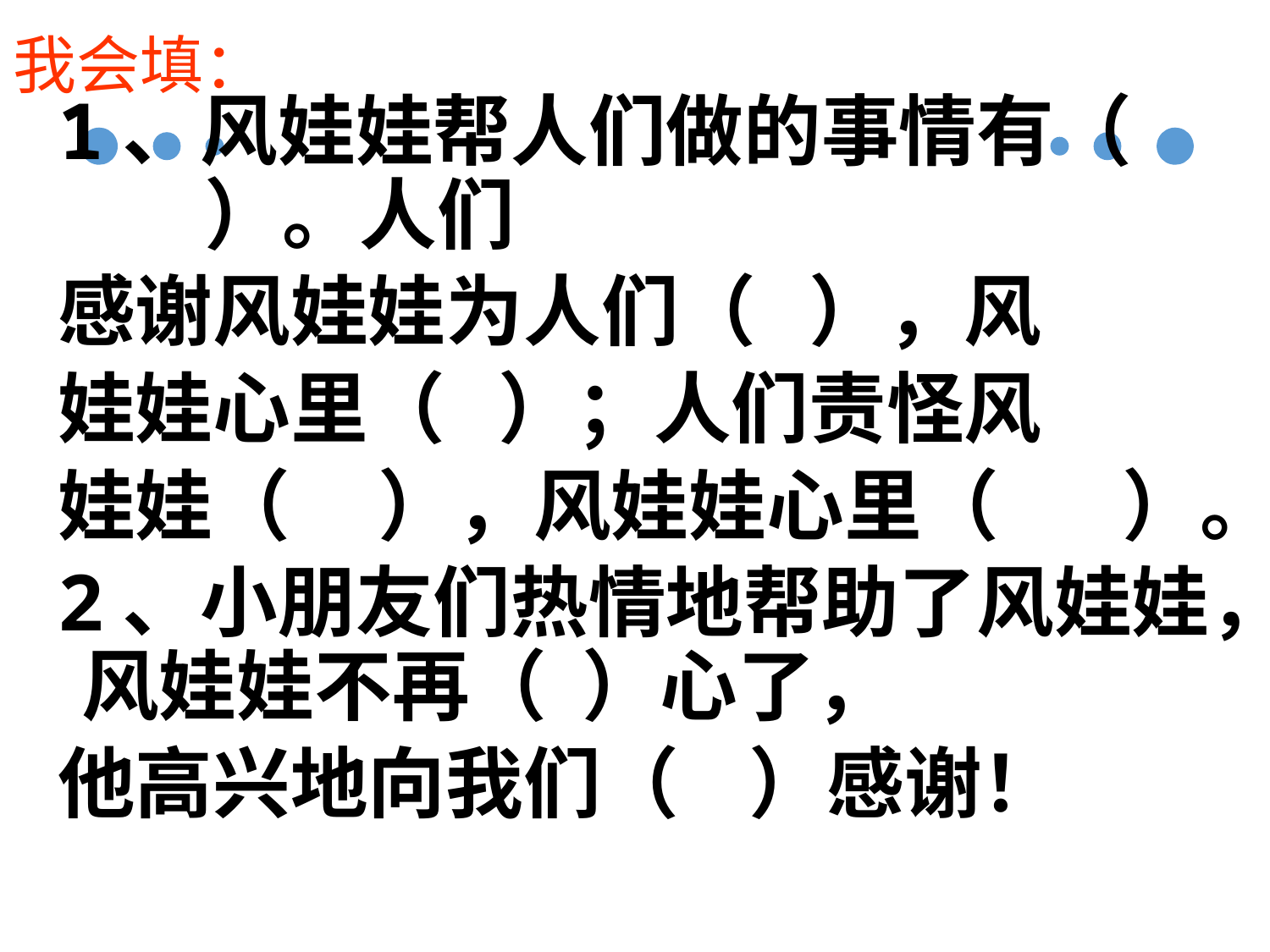

# 我会填：
1、风娃娃帮人们做的事情有（               ）。人们
感谢风娃娃为人们（   ），风
娃娃心里（   ）；人们责怪风
娃娃（     ），风娃娃心里（       ）。
2、小朋友们热情地帮助了风娃娃，风娃娃不再（  ）心了，
他高兴地向我们（    ）感谢！